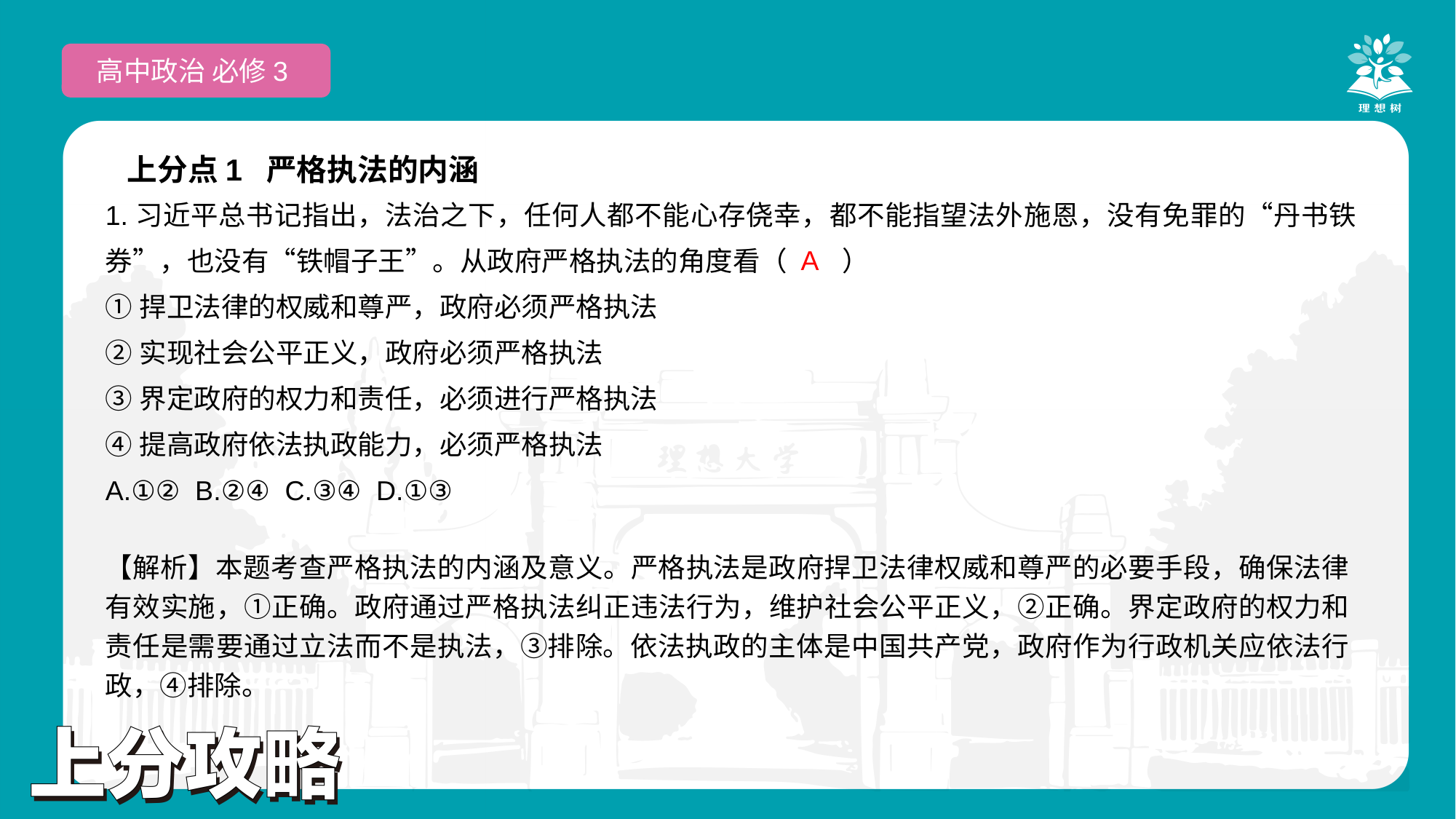

高中政治 必修3
上分点1  严格执法的内涵
1.习近平总书记指出，法治之下，任何人都不能心存侥幸，都不能指望法外施恩，没有免罪的“丹书铁券”，也没有“铁帽子王”。从政府严格执法的角度看（　　）
①捍卫法律的权威和尊严，政府必须严格执法
②实现社会公平正义，政府必须严格执法
③界定政府的权力和责任，必须进行严格执法
④提高政府依法执政能力，必须严格执法
A.①②  B.②④  C.③④  D.①③
 A
【解析】本题考查严格执法的内涵及意义。严格执法是政府捍卫法律权威和尊严的必要手段，确保法律有效实施，①正确。政府通过严格执法纠正违法行为，维护社会公平正义，②正确。界定政府的权力和责任是需要通过立法而不是执法，③排除。依法执政的主体是中国共产党，政府作为行政机关应依法行政，④排除。